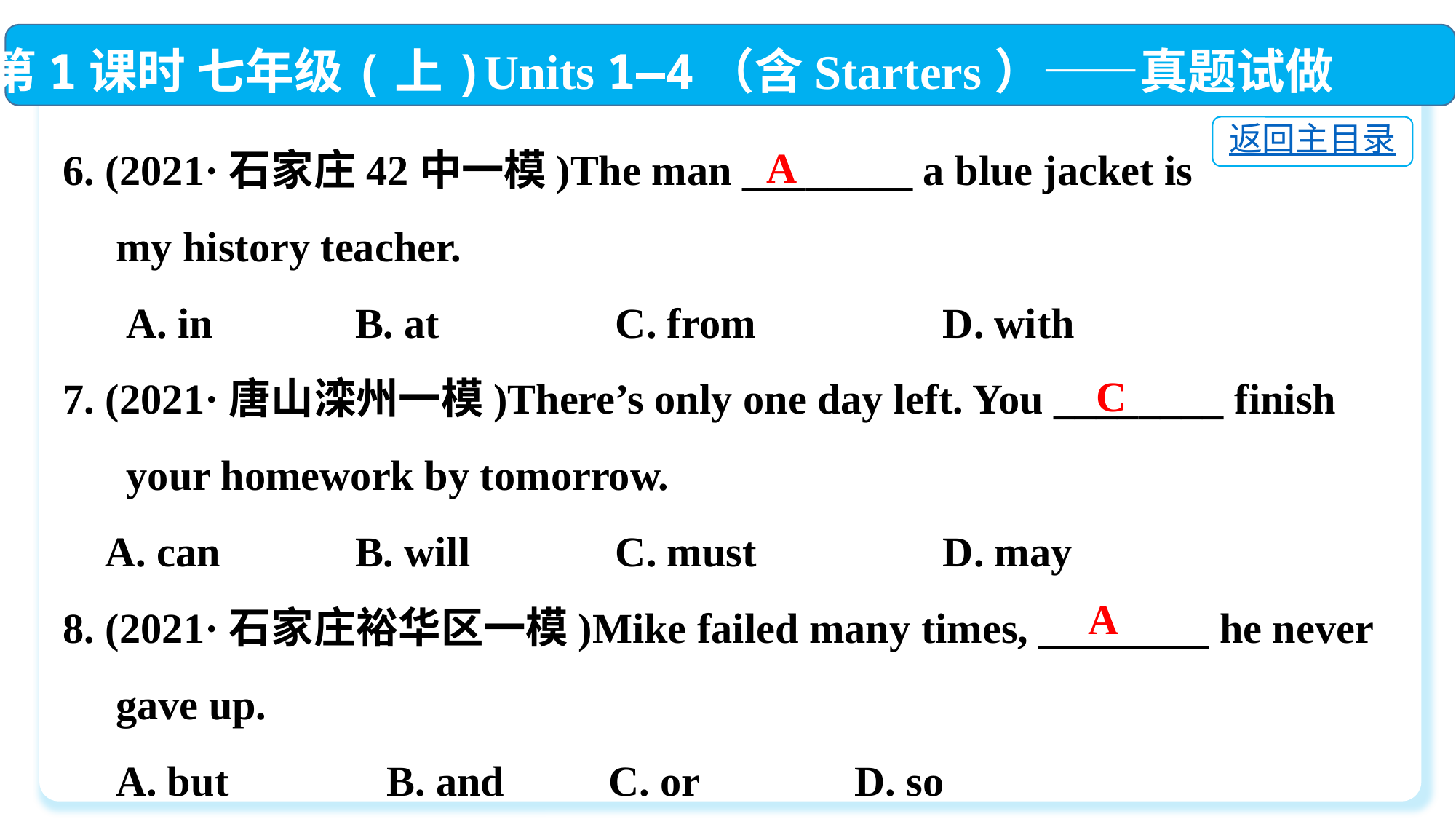

第1课时 七年级(上)Units 1—4（含Starters）——真题试做

6. (2021·石家庄42中一模)The man ________ a blue jacket is
     my history teacher.
      A. in	       B. at	           C. from	           D. with
7. (2021·唐山滦州一模)There’s only one day left. You ________ finish
      your homework by tomorrow.
    A. can	       B. will	           C. must	           D. may
8. (2021·石家庄裕华区一模)Mike failed many times, ________ he never
     gave up.
     A. but	          B. and	C. or	             D. so

返回主目录
A
C
A